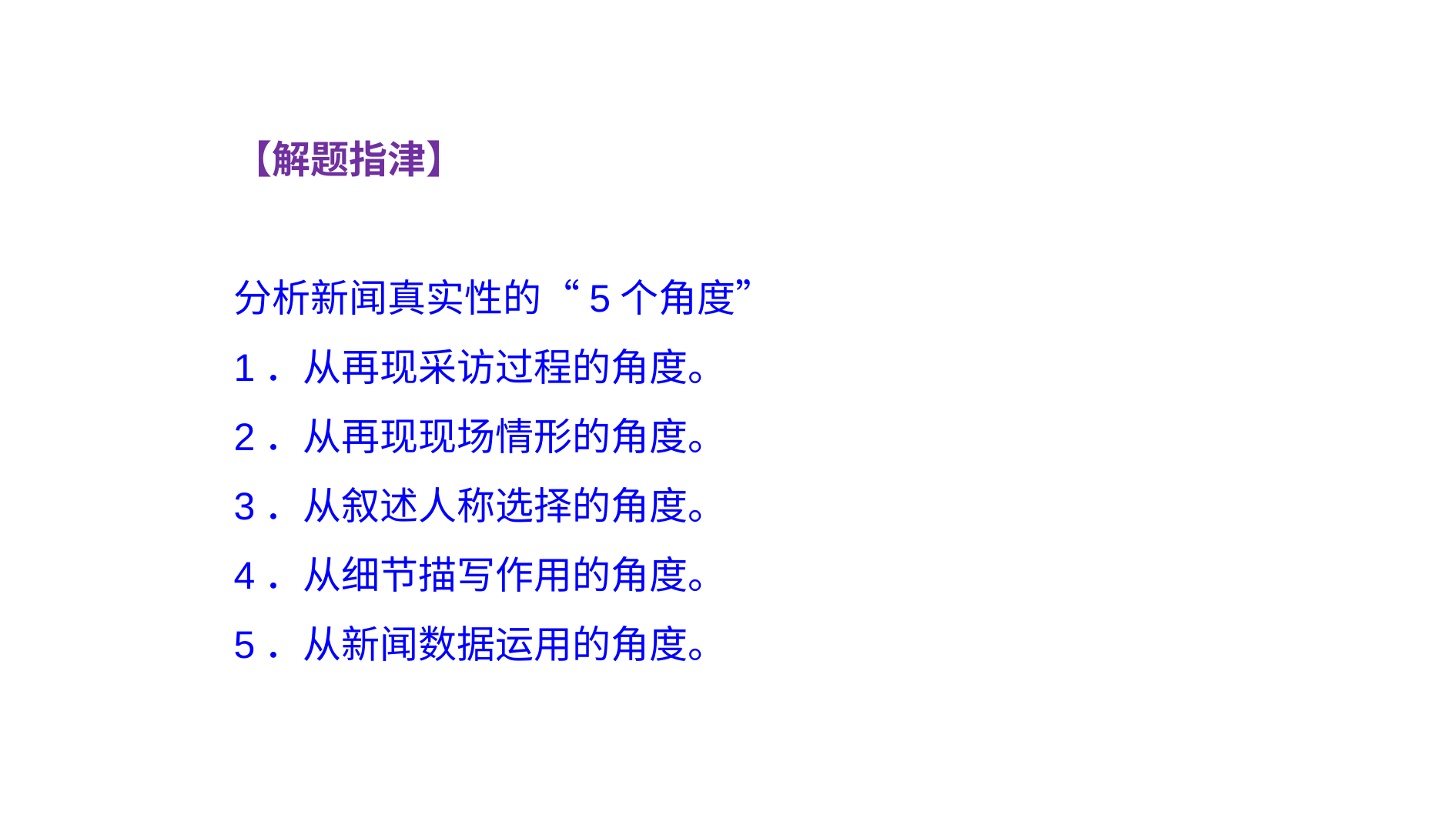

【解题指津】

分析新闻真实性的“5个角度”
1．从再现采访过程的角度。
2．从再现现场情形的角度。
3．从叙述人称选择的角度。
4．从细节描写作用的角度。
5．从新闻数据运用的角度。